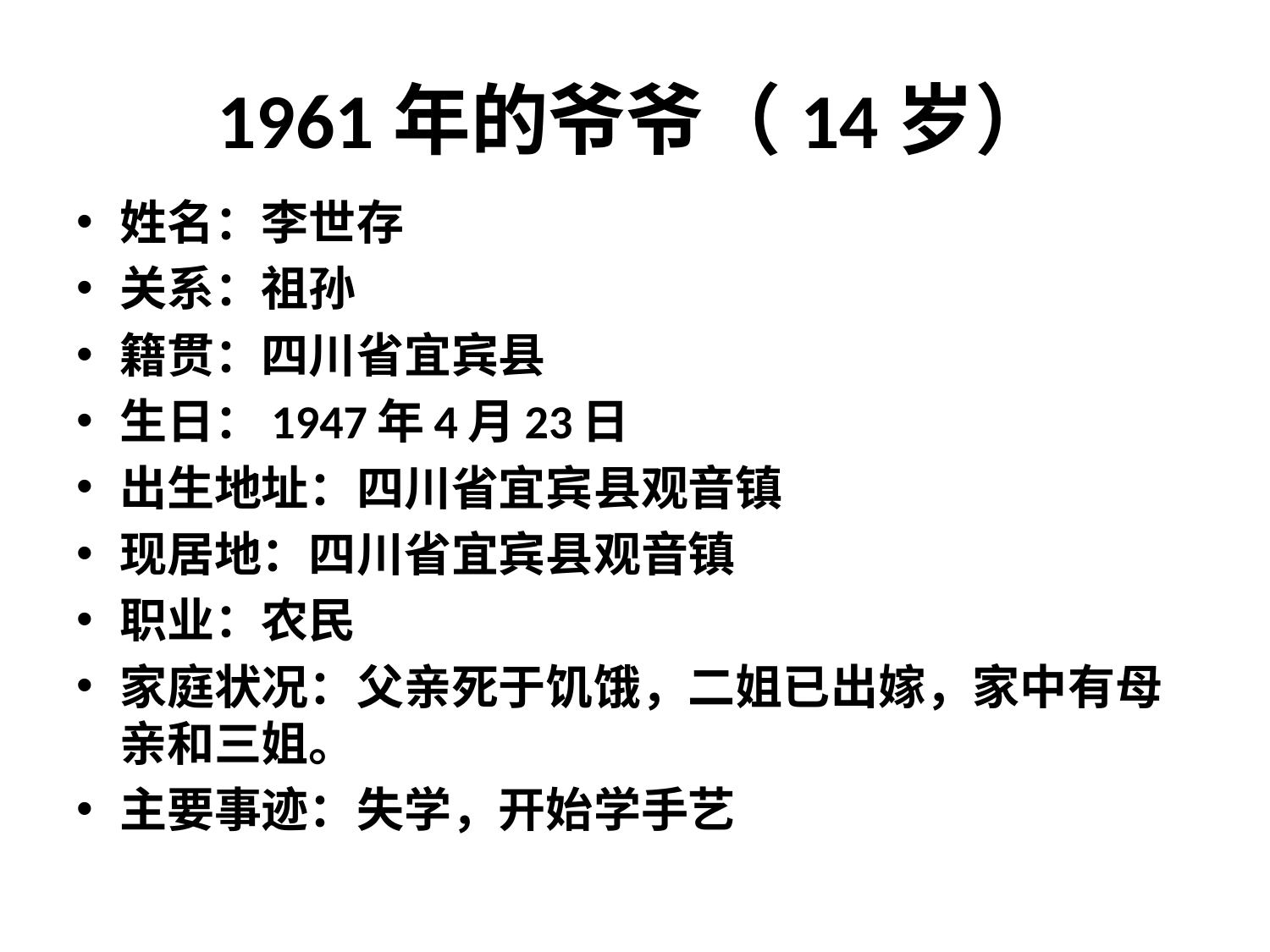

# 1961年的爷爷（14岁）
姓名：李世存
关系：祖孙
籍贯：四川省宜宾县
生日：1947年4月23日
出生地址：四川省宜宾县观音镇
现居地：四川省宜宾县观音镇
职业：农民
家庭状况：父亲死于饥饿，二姐已出嫁，家中有母亲和三姐。
主要事迹：失学，开始学手艺